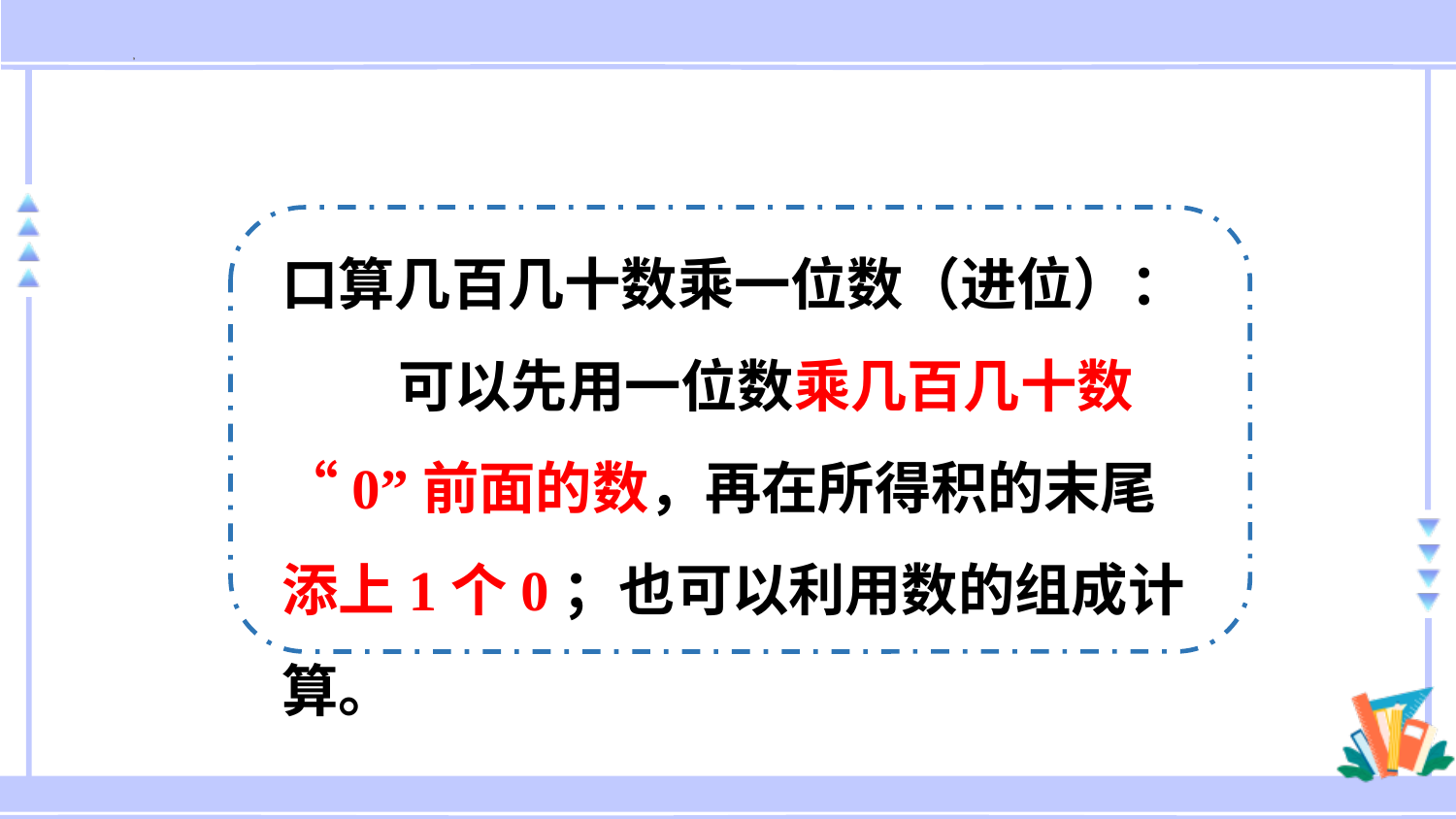

口算几百几十数乘一位数（进位）：
        可以先用一位数乘几百几十数“0”前面的数，再在所得积的末尾添上1个0；也可以利用数的组成计算。